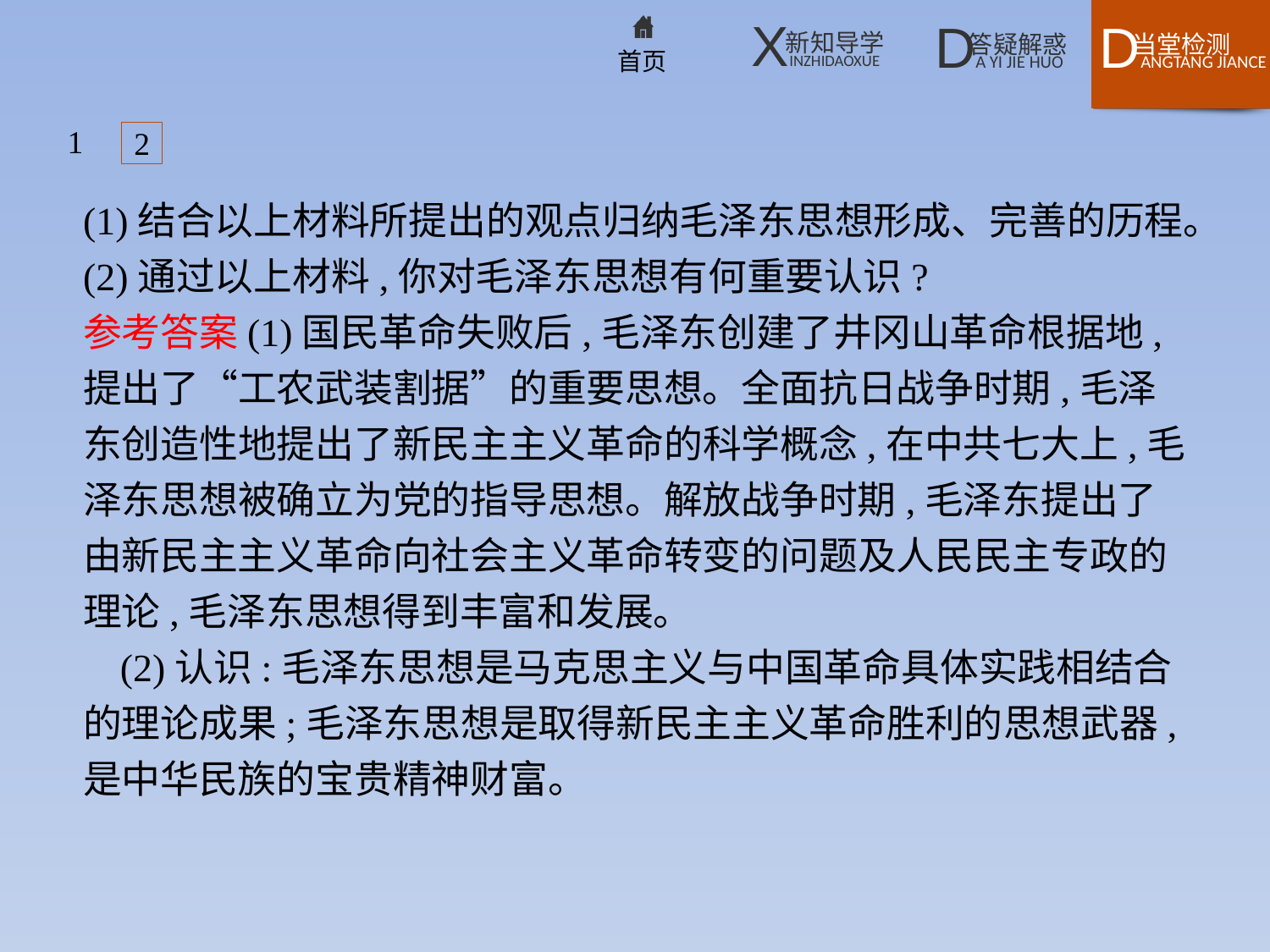

1
2
(1)结合以上材料所提出的观点归纳毛泽东思想形成、完善的历程。
(2)通过以上材料,你对毛泽东思想有何重要认识?
参考答案(1)国民革命失败后,毛泽东创建了井冈山革命根据地,提出了“工农武装割据”的重要思想。全面抗日战争时期,毛泽东创造性地提出了新民主主义革命的科学概念,在中共七大上,毛泽东思想被确立为党的指导思想。解放战争时期,毛泽东提出了由新民主主义革命向社会主义革命转变的问题及人民民主专政的理论,毛泽东思想得到丰富和发展。
(2)认识:毛泽东思想是马克思主义与中国革命具体实践相结合的理论成果;毛泽东思想是取得新民主主义革命胜利的思想武器,是中华民族的宝贵精神财富。